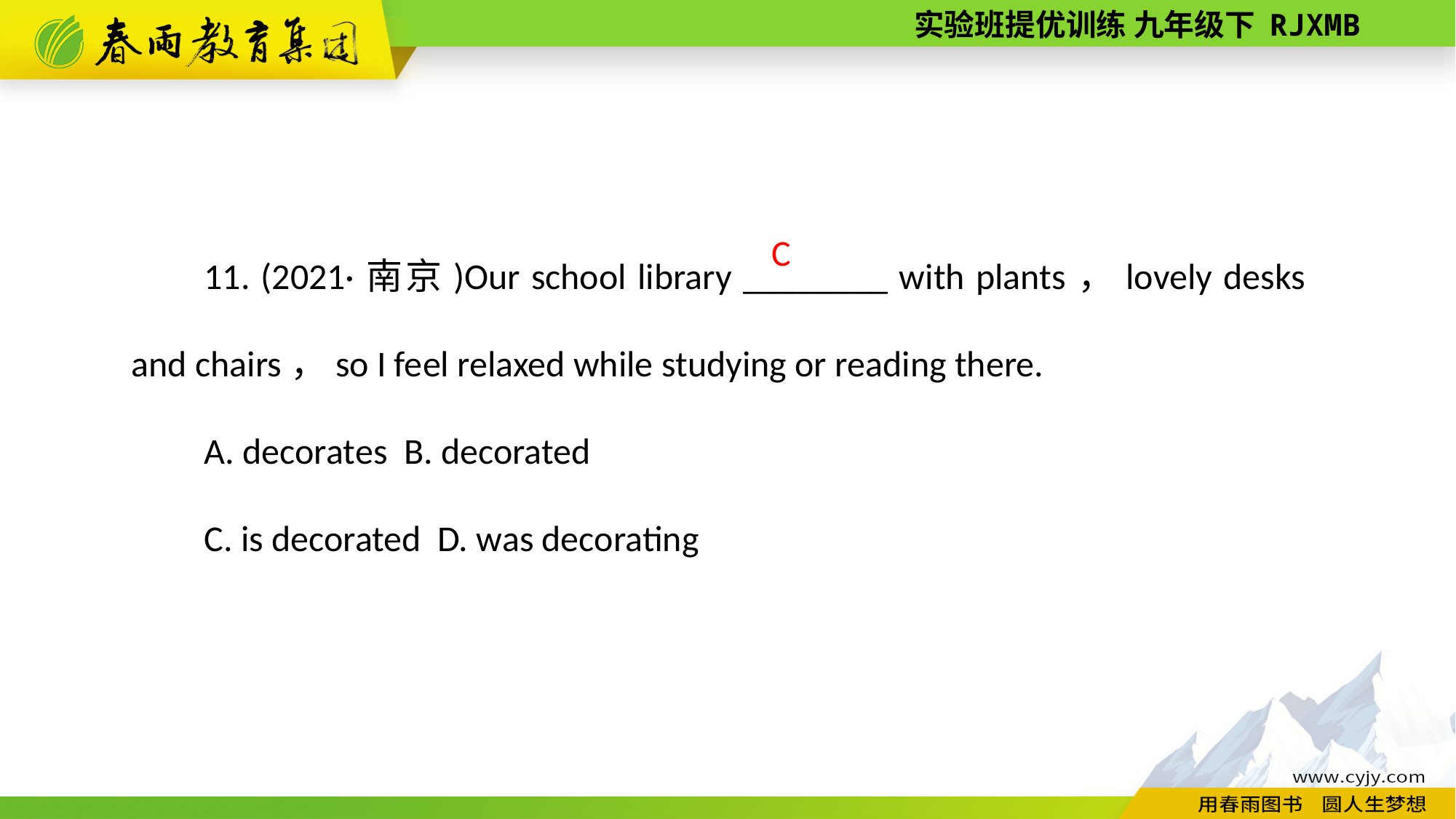

11. (2021·南京)Our school library ________ with plants，lovely desks and chairs，so I feel relaxed while studying or reading there.
A. decorates  B. decorated
C. is decorated  D. was decorating
C